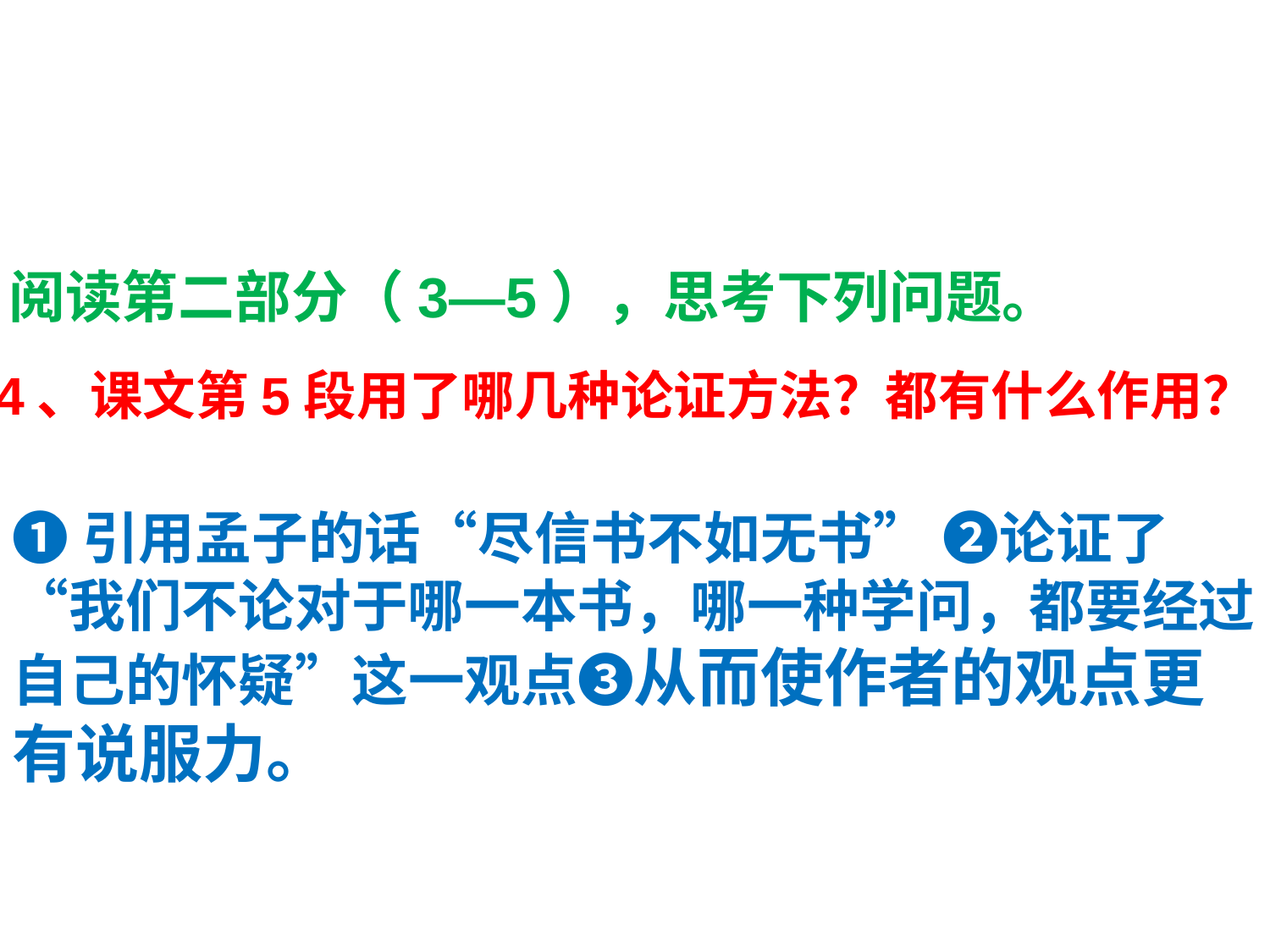

阅读第二部分（3—5），思考下列问题。
4、课文第5段用了哪几种论证方法？都有什么作用？
❶引用孟子的话“尽信书不如无书” ❷论证了“我们不论对于哪一本书，哪一种学问，都要经过自己的怀疑”这一观点❸从而使作者的观点更有说服力。